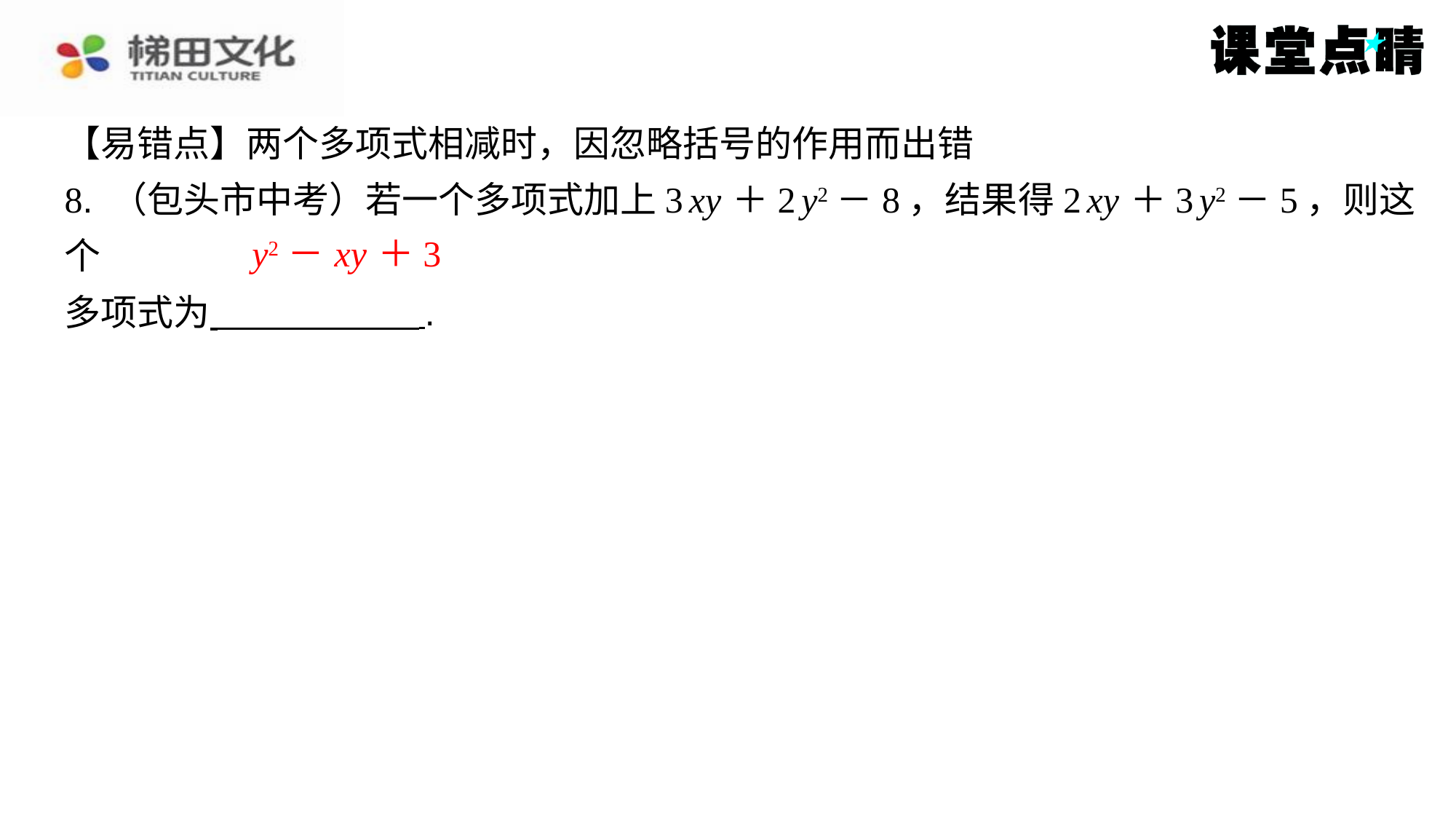

【易错点】两个多项式相减时，因忽略括号的作用而出错
8. （包头市中考）若一个多项式加上3 xy ＋2 y2－8，结果得2 xy ＋3 y2－5，则这个
多项式为                                ⁠.
y2－ xy ＋3